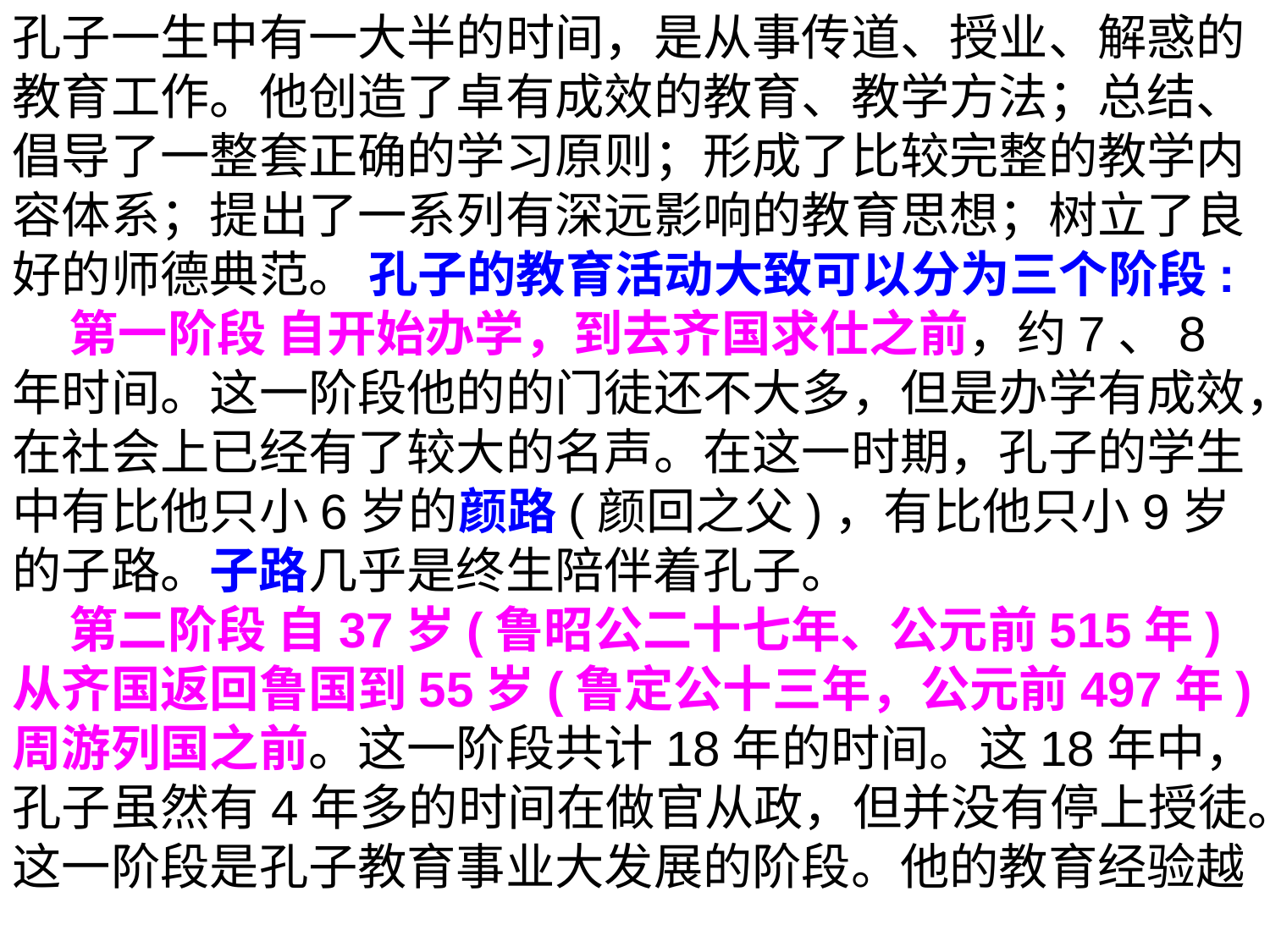

孔子一生中有一大半的时间，是从事传道、授业、解惑的教育工作。他创造了卓有成效的教育、教学方法；总结、倡导了一整套正确的学习原则；形成了比较完整的教学内容体系；提出了一系列有深远影响的教育思想；树立了良好的师德典范。 孔子的教育活动大致可以分为三个阶段:
    第一阶段 自开始办学，到去齐国求仕之前，约7、8年时间。这一阶段他的的门徒还不大多，但是办学有成效，在社会上已经有了较大的名声。在这一时期，孔子的学生中有比他只小6岁的颜路(颜回之父)，有比他只小9岁的子路。子路几乎是终生陪伴着孔子。
    第二阶段 自37岁(鲁昭公二十七年、公元前515年)从齐国返回鲁国到55岁(鲁定公十三年，公元前497年)周游列国之前。这一阶段共计18年的时间。这18年中，孔子虽然有4年多的时间在做官从政，但并没有停上授徒。这一阶段是孔子教育事业大发展的阶段。他的教育经验越